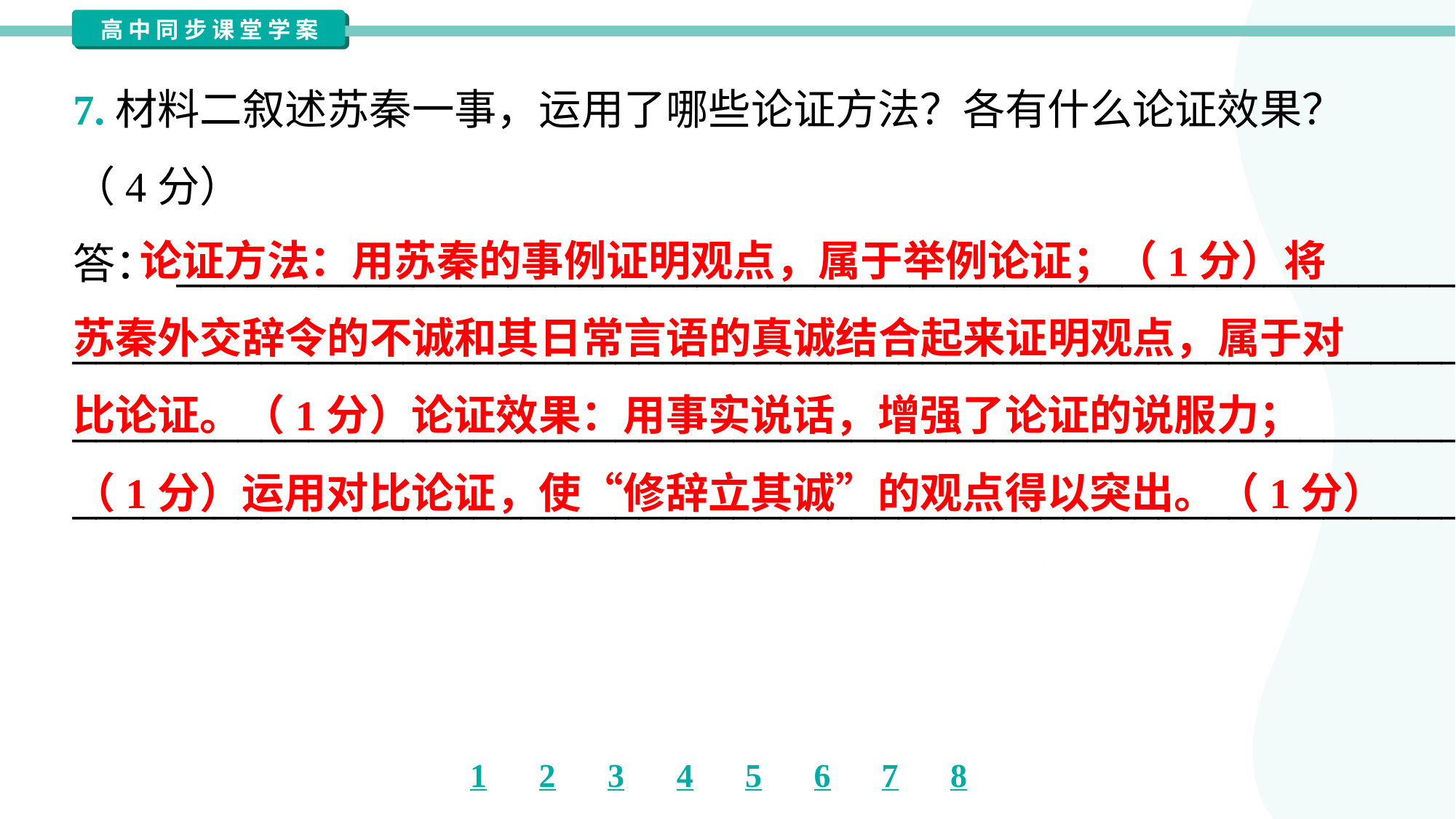

7.材料二叙述苏秦一事，运用了哪些论证方法？各有什么论证效果？
（4分）
答： ________________________________________________________
_____________________________________________________________
_____________________________________________________________
_____________________________________________________________
      论证方法：用苏秦的事例证明观点，属于举例论证；（1分）将
苏秦外交辞令的不诚和其日常言语的真诚结合起来证明观点，属于对
比论证。（1分）论证效果：用事实说话，增强了论证的说服力；
（1分）运用对比论证，使“修辞立其诚”的观点得以突出。（1分）